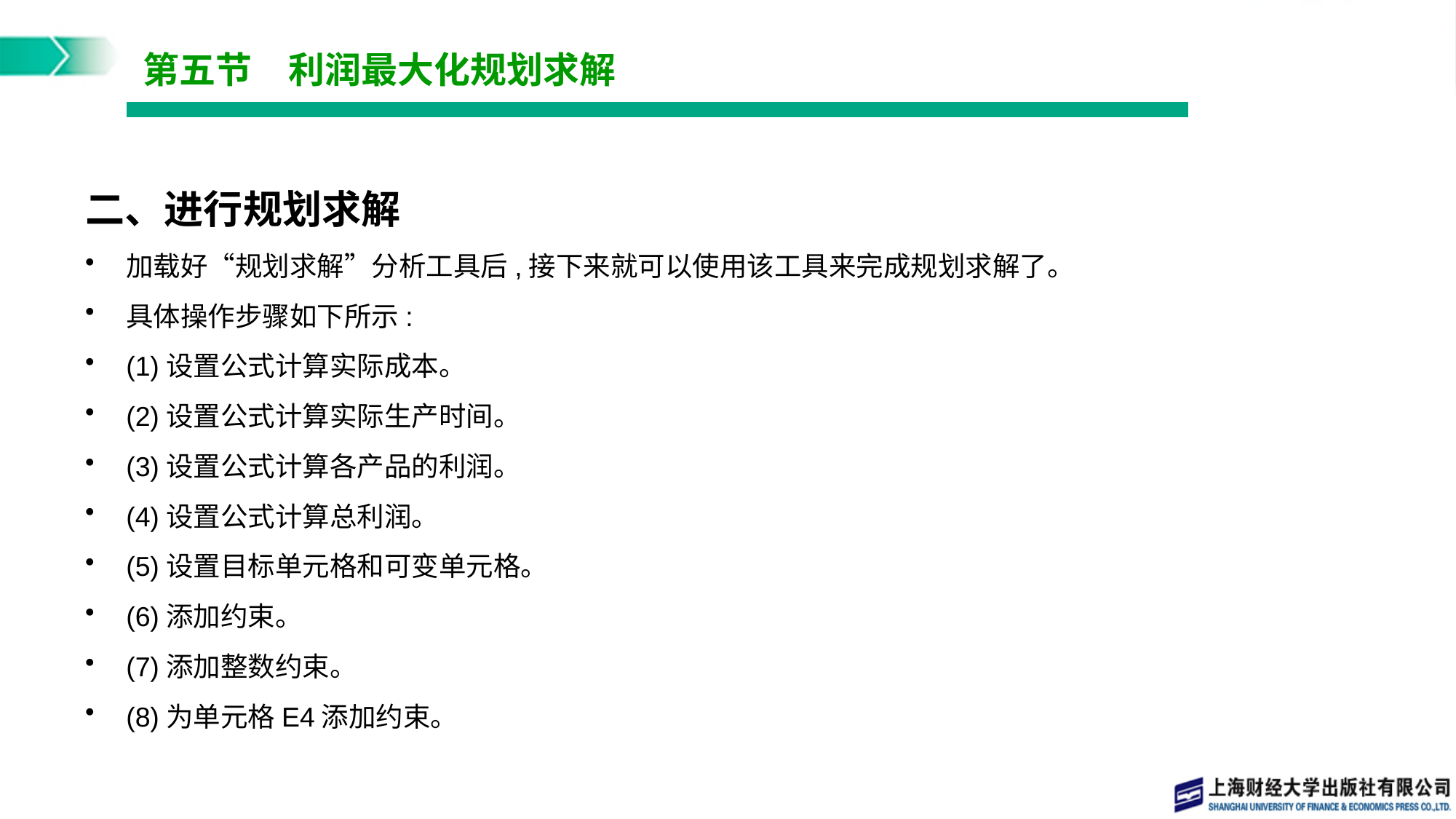

# 第五节　利润最大化规划求解
二、进行规划求解
加载好“规划求解”分析工具后,接下来就可以使用该工具来完成规划求解了。
具体操作步骤如下所示:
(1)设置公式计算实际成本。
(2)设置公式计算实际生产时间。
(3)设置公式计算各产品的利润。
(4)设置公式计算总利润。
(5)设置目标单元格和可变单元格。
(6)添加约束。
(7)添加整数约束。
(8)为单元格E4添加约束。